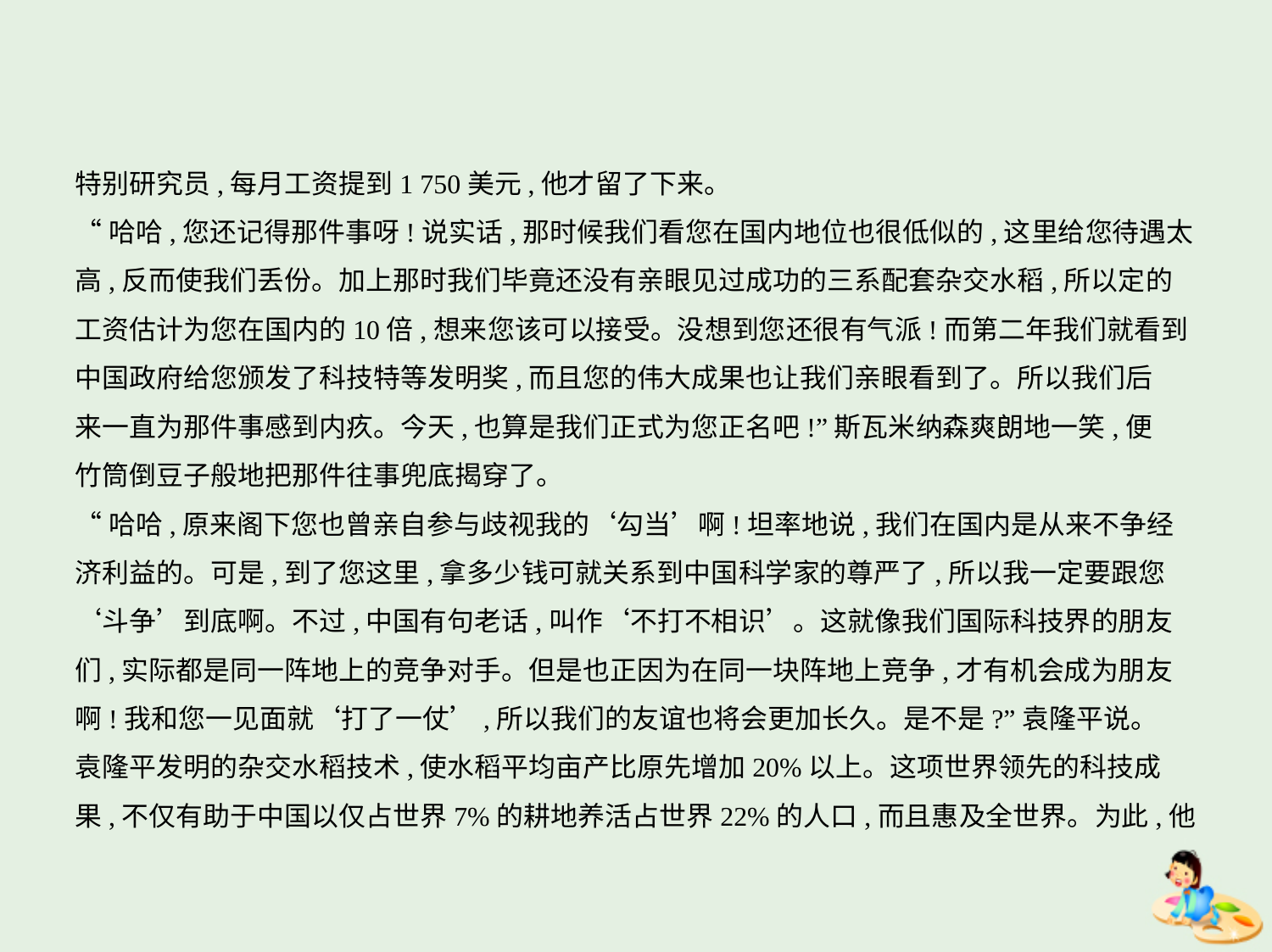

特别研究员,每月工资提到1 750美元,他才留了下来。
“哈哈,您还记得那件事呀!说实话,那时候我们看您在国内地位也很低似的,这里给您待遇太
高,反而使我们丢份。加上那时我们毕竟还没有亲眼见过成功的三系配套杂交水稻,所以定的
工资估计为您在国内的10倍,想来您该可以接受。没想到您还很有气派!而第二年我们就看到
中国政府给您颁发了科技特等发明奖,而且您的伟大成果也让我们亲眼看到了。所以我们后
来一直为那件事感到内疚。今天,也算是我们正式为您正名吧!”斯瓦米纳森爽朗地一笑,便
竹筒倒豆子般地把那件往事兜底揭穿了。
“哈哈,原来阁下您也曾亲自参与歧视我的‘勾当’啊!坦率地说,我们在国内是从来不争经
济利益的。可是,到了您这里,拿多少钱可就关系到中国科学家的尊严了,所以我一定要跟您
‘斗争’到底啊。不过,中国有句老话,叫作‘不打不相识’。这就像我们国际科技界的朋友
们,实际都是同一阵地上的竞争对手。但是也正因为在同一块阵地上竞争,才有机会成为朋友
啊!我和您一见面就‘打了一仗’,所以我们的友谊也将会更加长久。是不是?”袁隆平说。
袁隆平发明的杂交水稻技术,使水稻平均亩产比原先增加20%以上。这项世界领先的科技成
果,不仅有助于中国以仅占世界7%的耕地养活占世界22%的人口,而且惠及全世界。为此,他